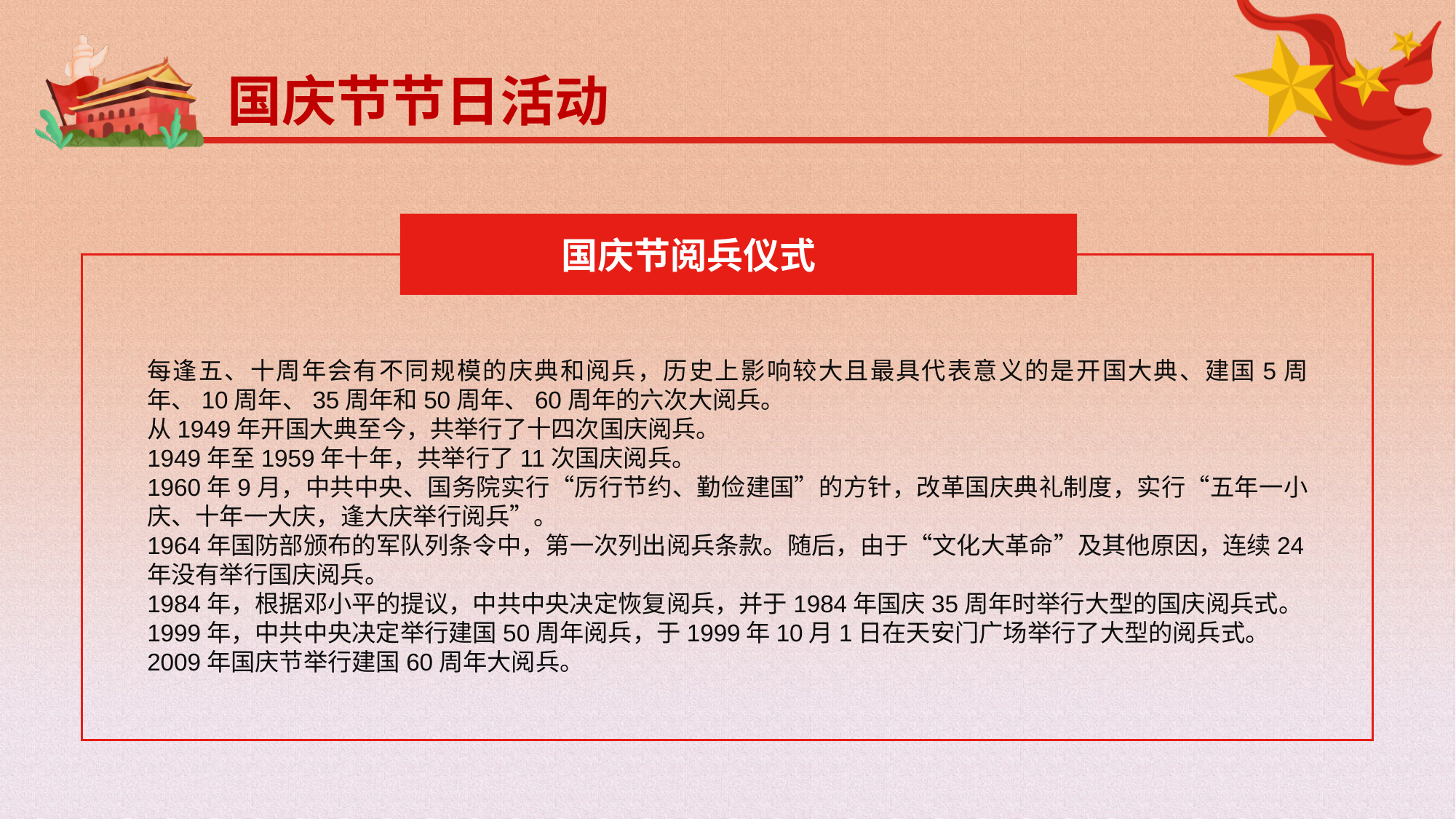

国庆节节日活动

国庆节阅兵仪式

每逢五、十周年会有不同规模的庆典和阅兵，历史上影响较大且最具代表意义的是开国大典、建国5周年、10周年、35周年和50周年、60周年的六次大阅兵。
从1949年开国大典至今，共举行了十四次国庆阅兵。
1949年至1959年十年，共举行了11次国庆阅兵。
1960年9月，中共中央、国务院实行“厉行节约、勤俭建国”的方针，改革国庆典礼制度，实行“五年一小庆、十年一大庆，逢大庆举行阅兵”。
1964年国防部颁布的军队列条令中，第一次列出阅兵条款。随后，由于“文化大革命”及其他原因，连续24年没有举行国庆阅兵。
1984年，根据邓小平的提议，中共中央决定恢复阅兵，并于1984年国庆35周年时举行大型的国庆阅兵式。
1999年，中共中央决定举行建国50周年阅兵，于1999年10月1日在天安门广场举行了大型的阅兵式。
2009年国庆节举行建国60周年大阅兵。